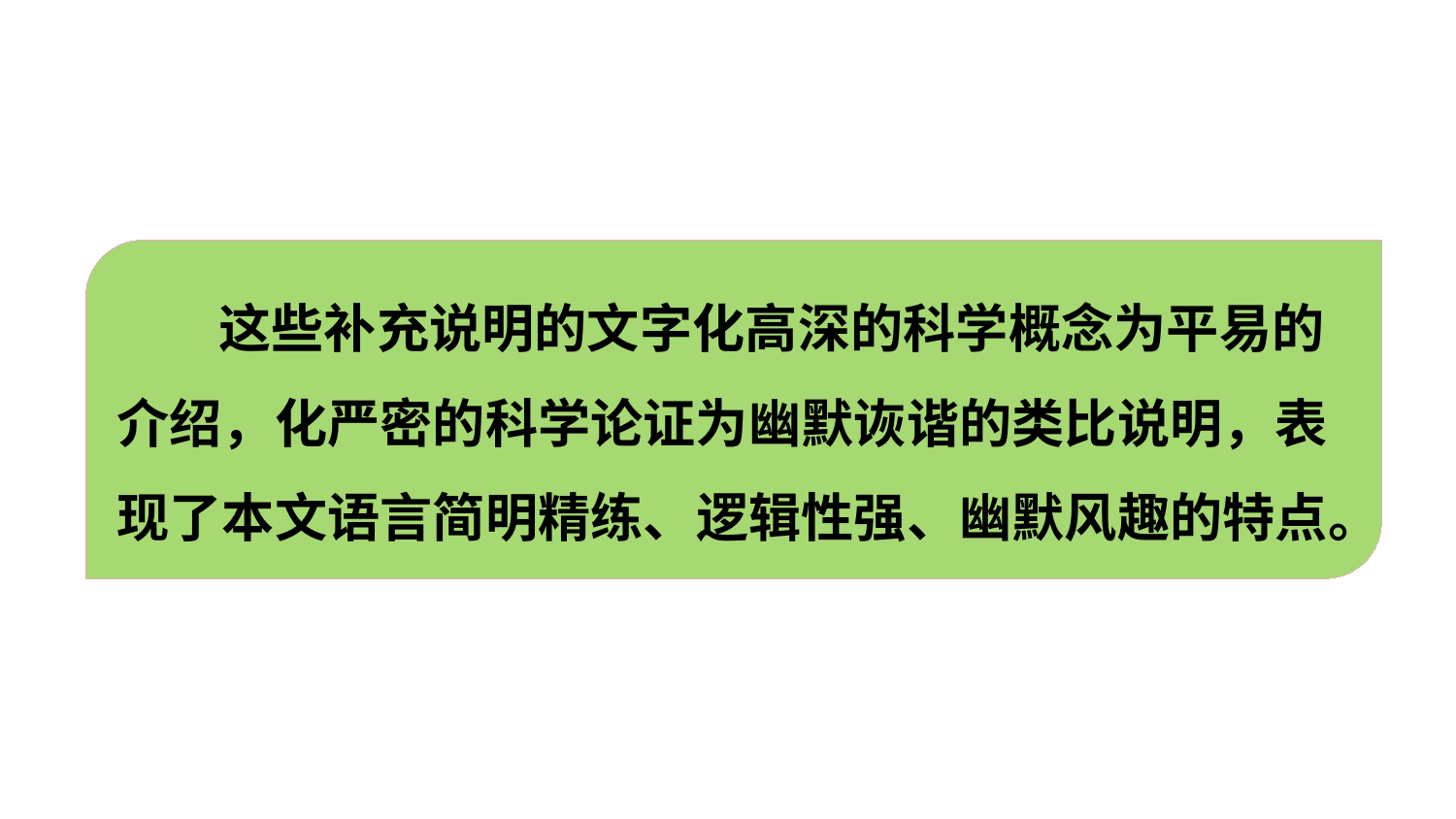

这些补充说明的文字化高深的科学概念为平易的介绍，化严密的科学论证为幽默诙谐的类比说明，表现了本文语言简明精练、逻辑性强、幽默风趣的特点。